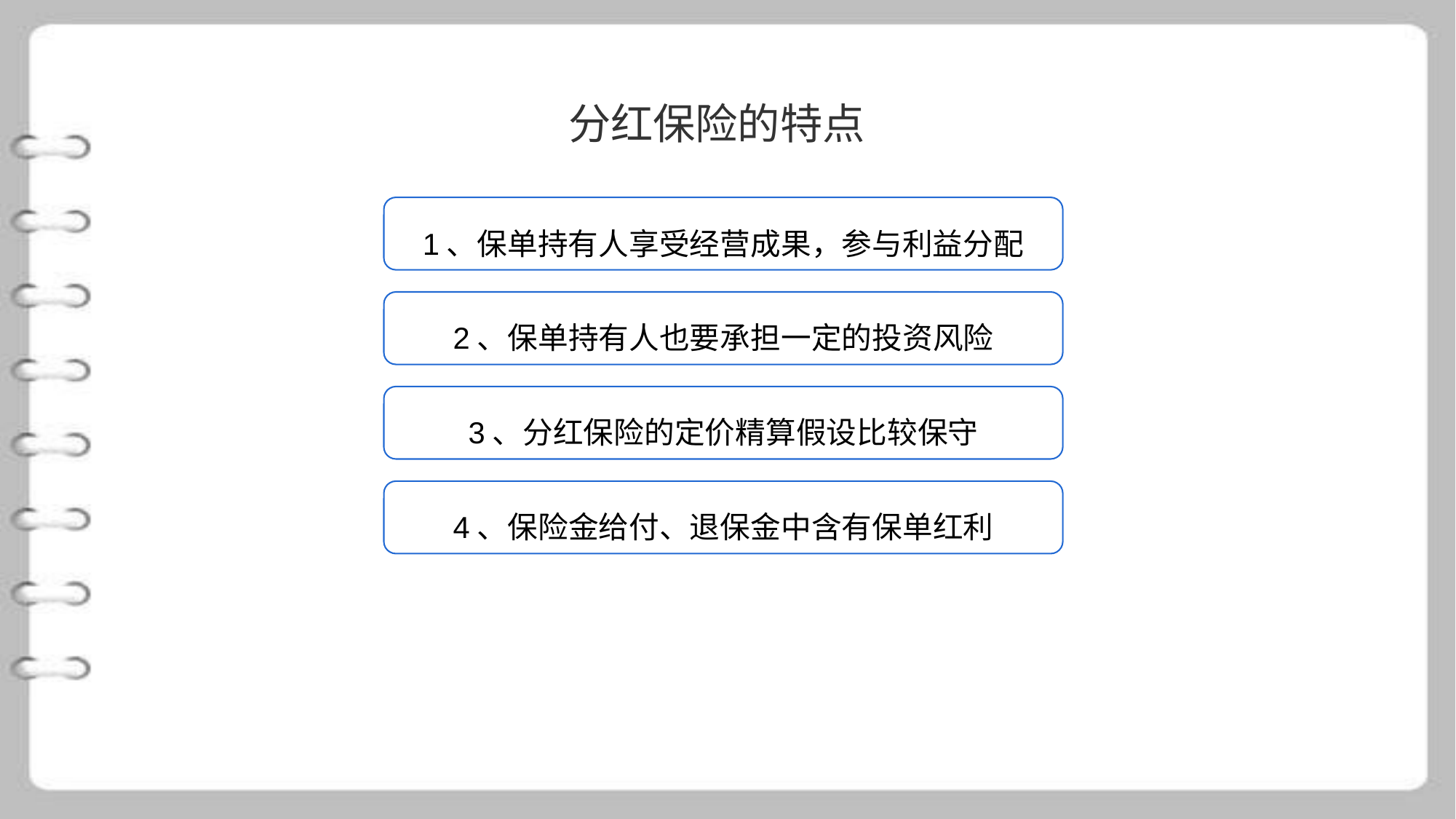

分红保险的特点
1、保单持有人享受经营成果，参与利益分配
2、保单持有人也要承担一定的投资风险
3、分红保险的定价精算假设比较保守
4、保险金给付、退保金中含有保单红利